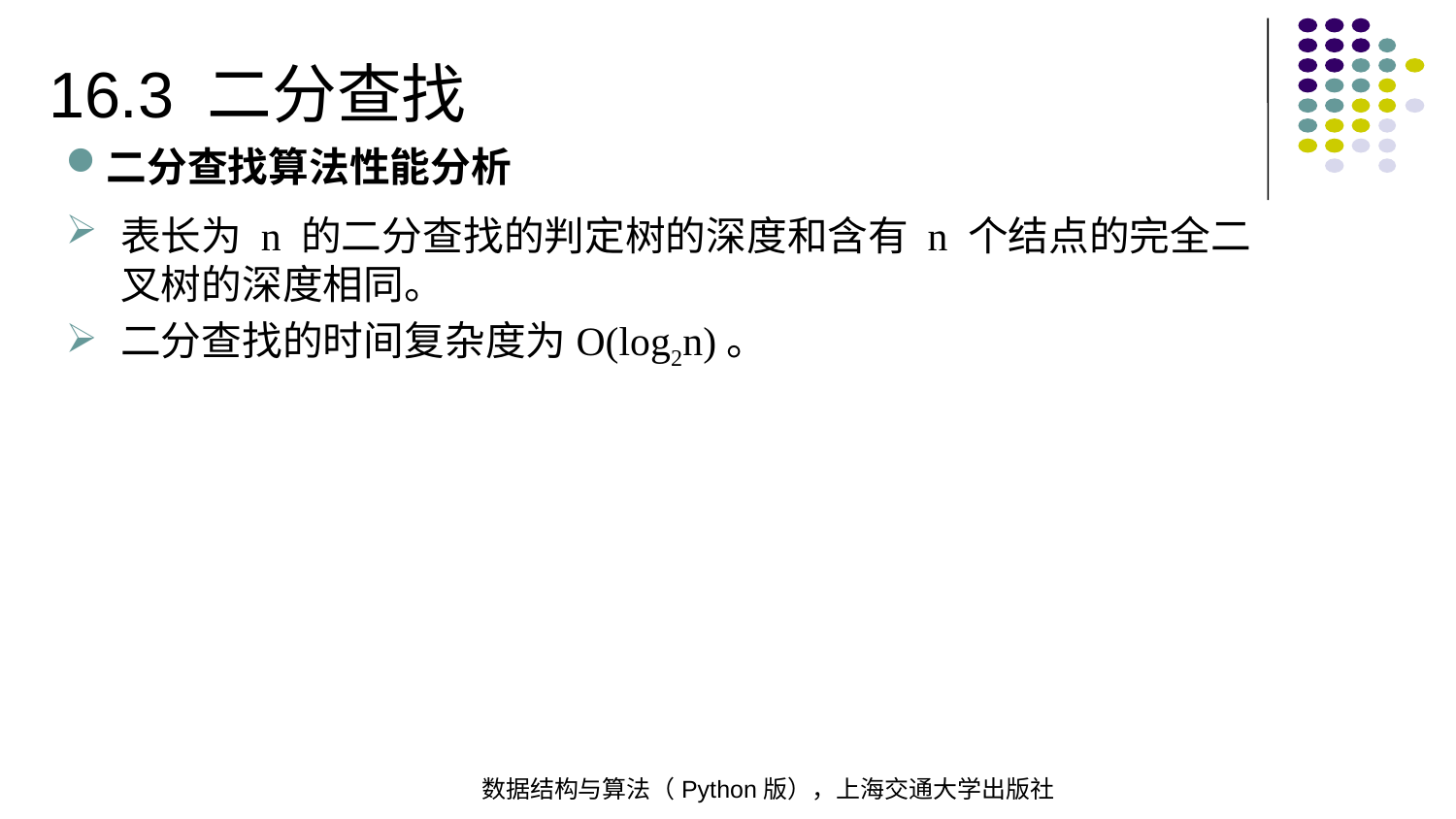

16.3 二分查找
二分查找算法性能分析
表长为 n 的二分查找的判定树的深度和含有 n 个结点的完全二叉树的深度相同。
二分查找的时间复杂度为O(log2n)。